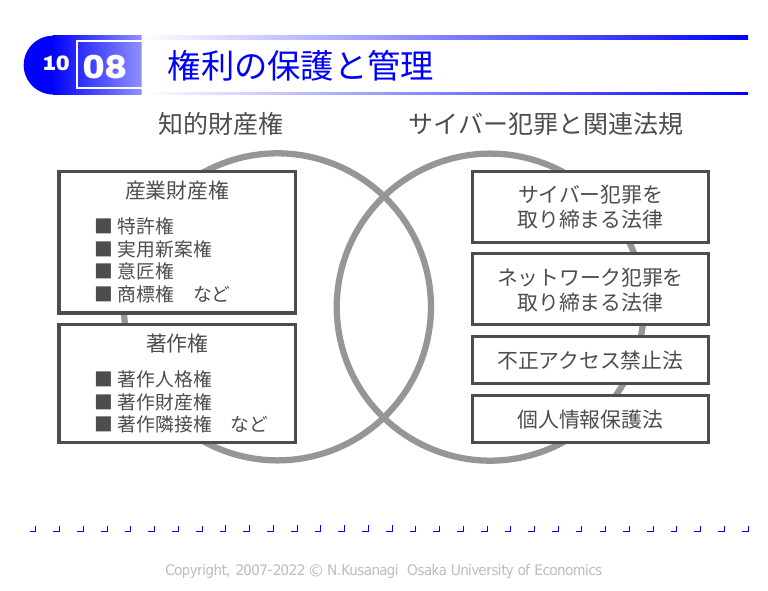

# 08   権利の保護と管理
知的財産権
サイバー犯罪と関連法規

産業財産権
サイバー犯罪を
取り締まる法律
■特許権
■実用新案権
■意匠権
■商標権　など
ネットワーク犯罪を
取り締まる法律
著作権
不正アクセス禁止法
■著作人格権
■著作財産権
■著作隣接権　など
個人情報保護法